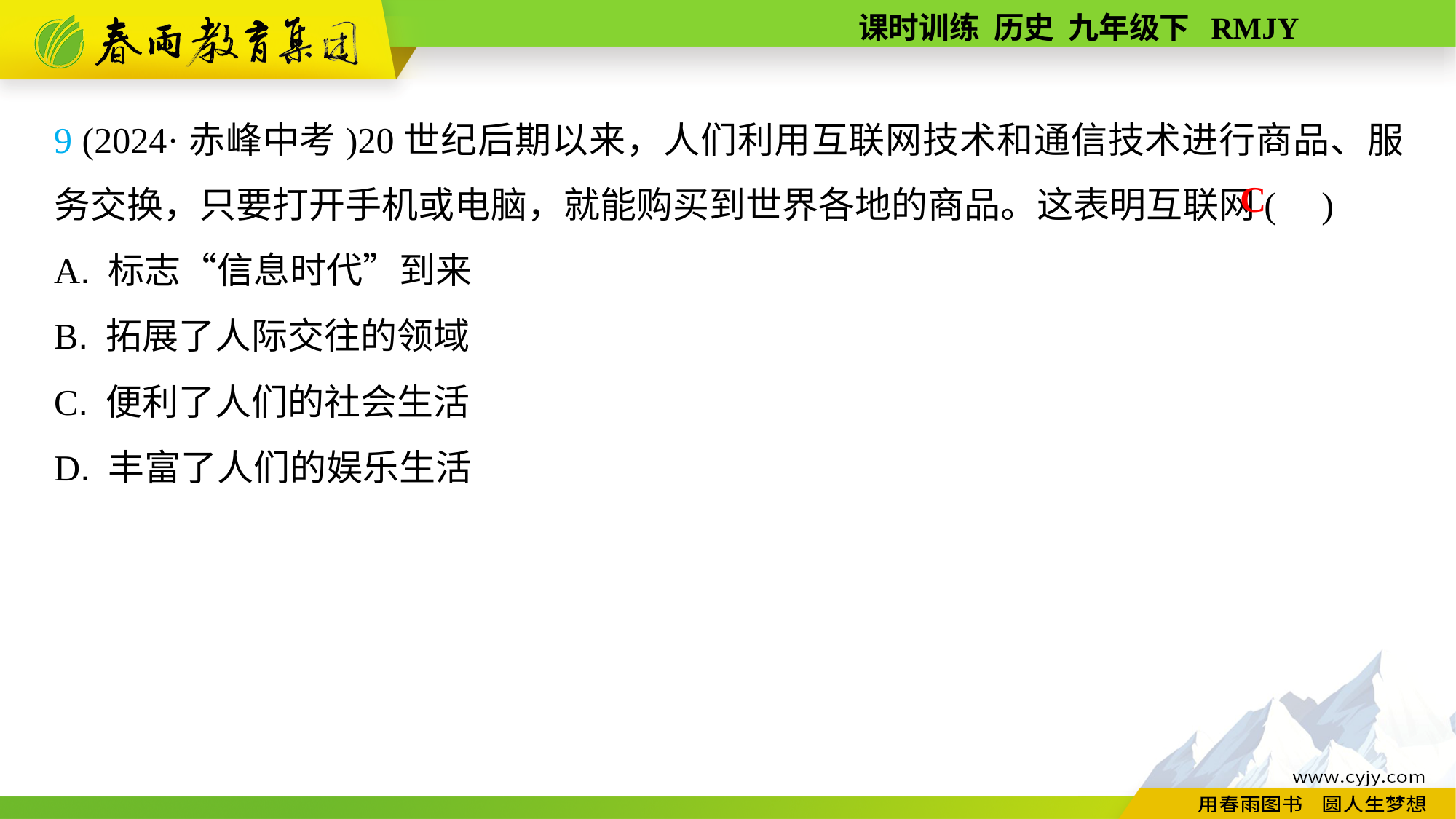

9 (2024·赤峰中考)20世纪后期以来，人们利用互联网技术和通信技术进行商品、服务交换，只要打开手机或电脑，就能购买到世界各地的商品。这表明互联网(     )
A. 标志“信息时代”到来
B. 拓展了人际交往的领域
C. 便利了人们的社会生活
D. 丰富了人们的娱乐生活
C